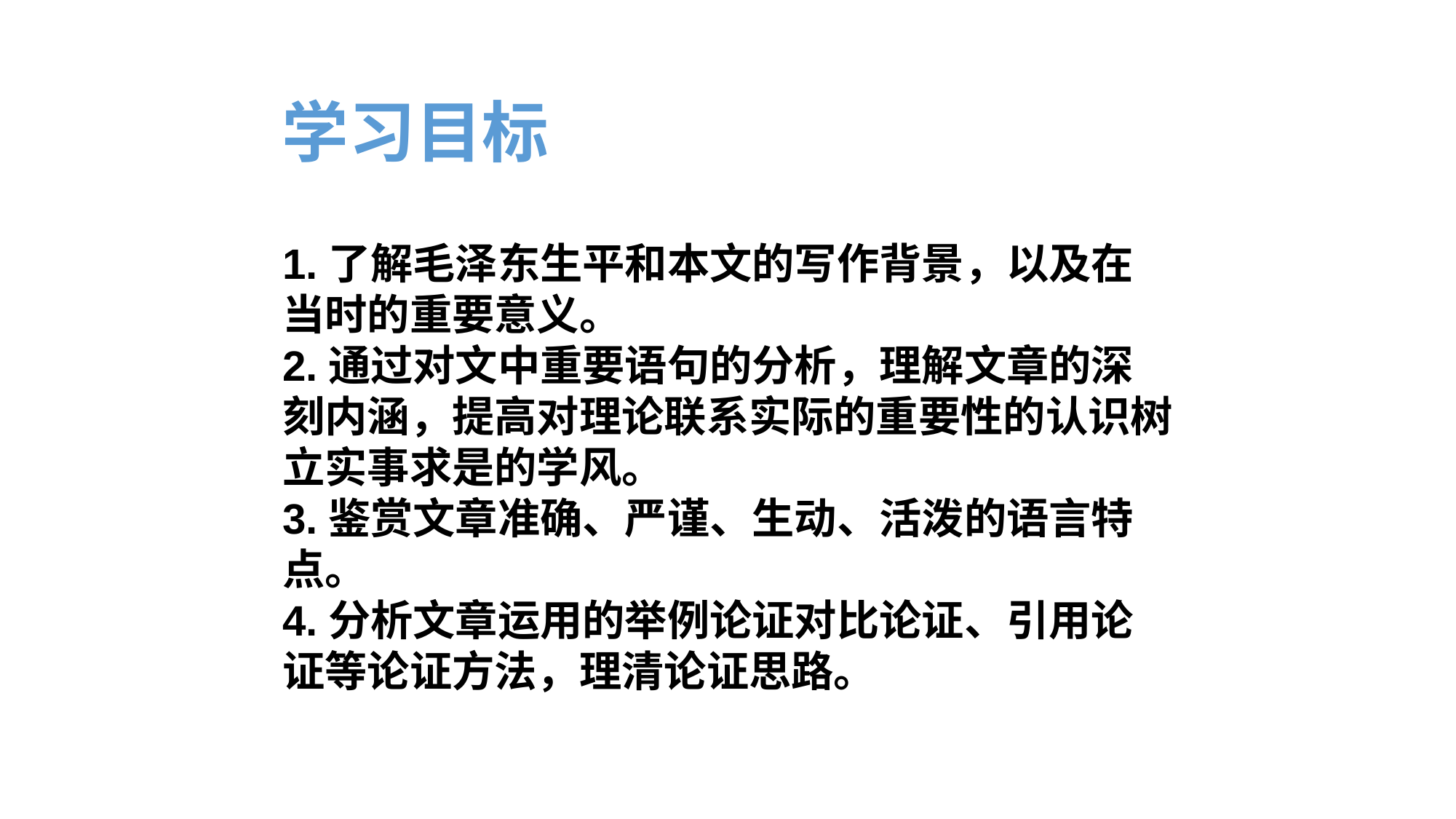

学习目标
1.了解毛泽东生平和本文的写作背景，以及在当时的重要意义。
2.通过对文中重要语句的分析，理解文章的深刻内涵，提高对理论联系实际的重要性的认识树立实事求是的学风。
3.鉴赏文章准确、严谨、生动、活泼的语言特点。
4.分析文章运用的举例论证对比论证、引用论证等论证方法，理清论证思路。